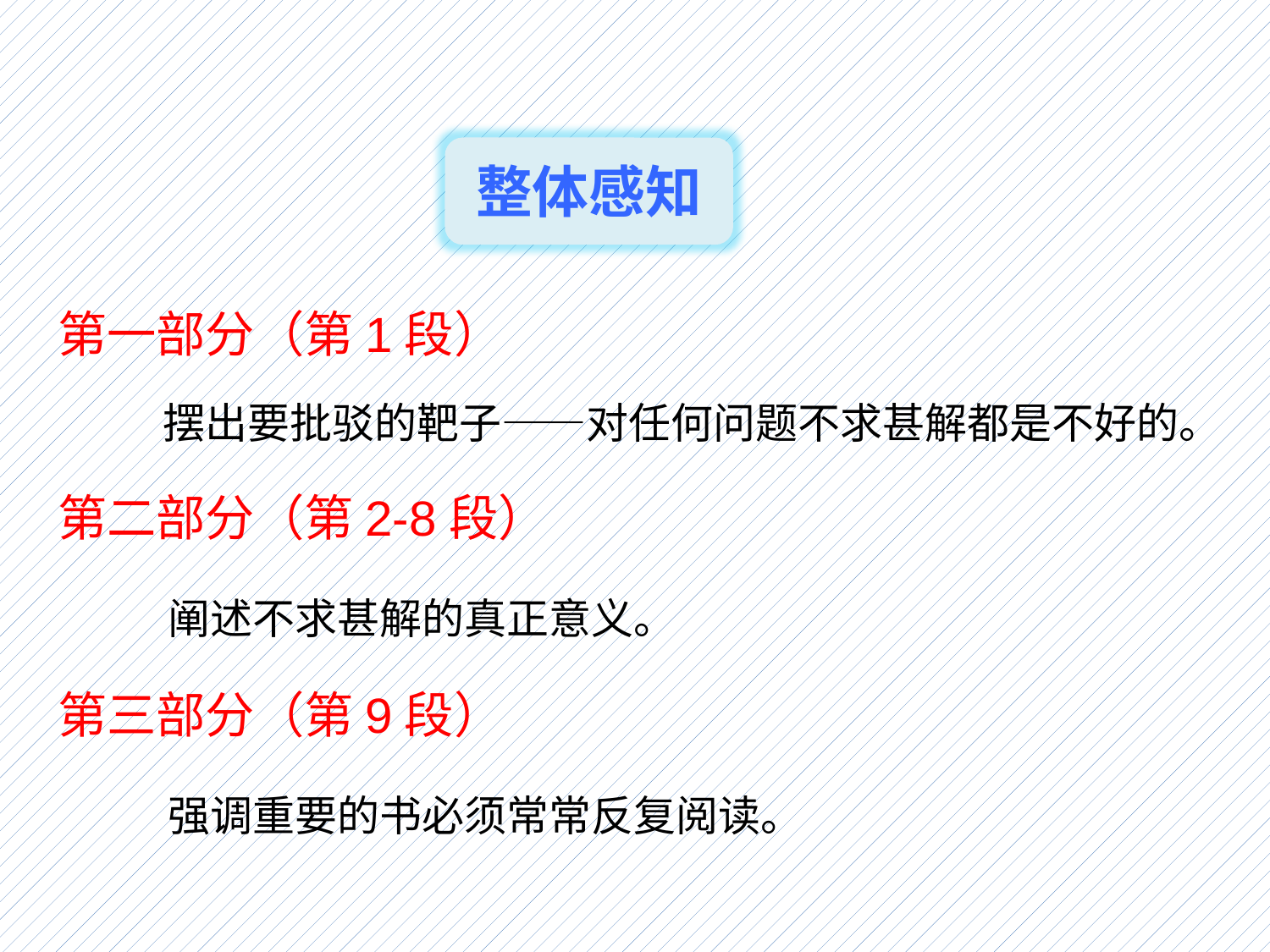

整体感知
第一部分（第1段）
          摆出要批驳的靶子——对任何问题不求甚解都是不好的。
第二部分（第2-8段）
         阐述不求甚解的真正意义。
第三部分（第9段）
         强调重要的书必须常常反复阅读。